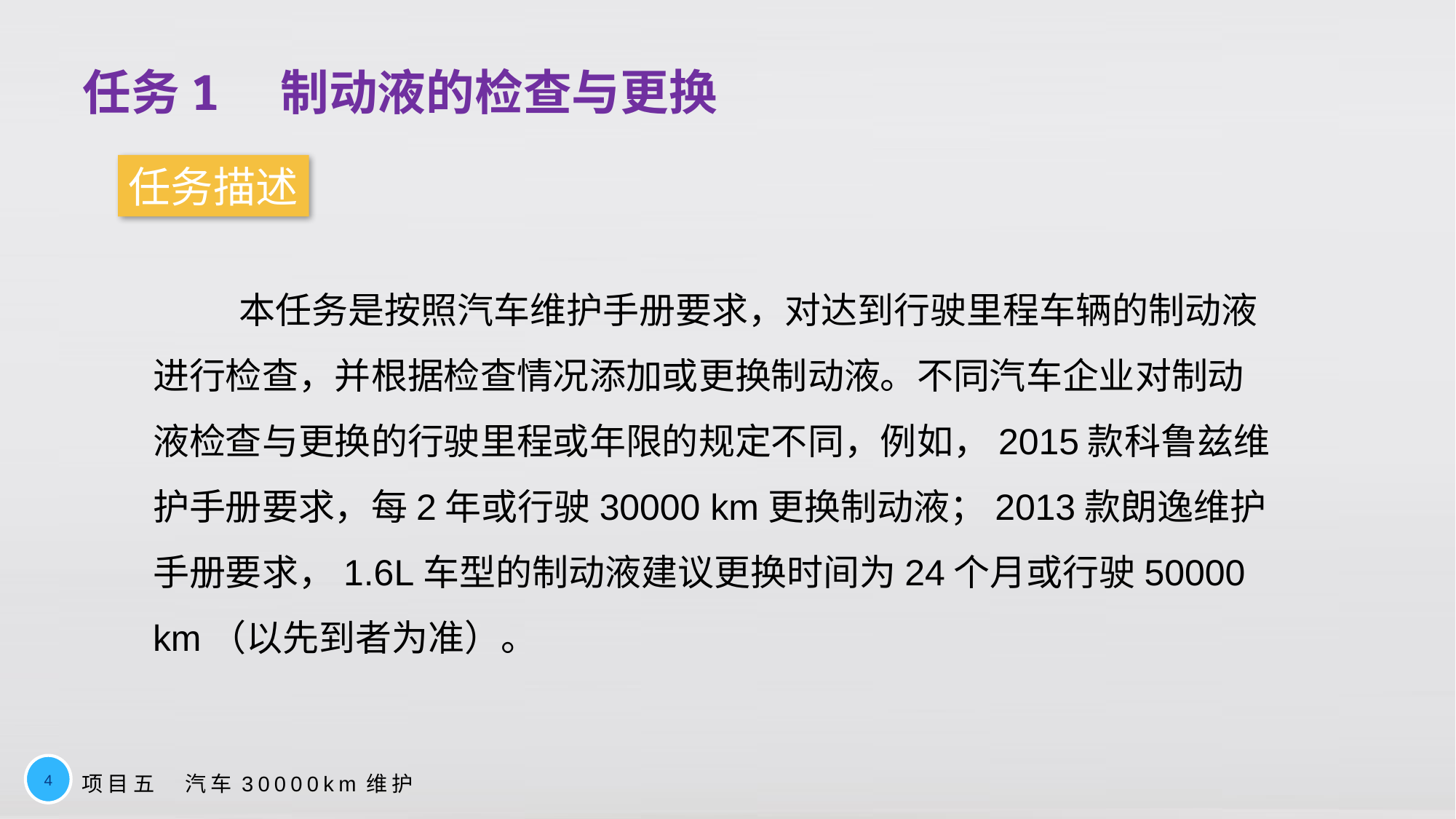

任务1　制动液的检查与更换
任务描述
本任务是按照汽车维护手册要求，对达到行驶里程车辆的制动液进行检查，并根据检查情况添加或更换制动液。不同汽车企业对制动液检查与更换的行驶里程或年限的规定不同，例如，2015款科鲁兹维护手册要求，每2年或行驶30000 km更换制动液；2013款朗逸维护手册要求，1.6L车型的制动液建议更换时间为24个月或行驶50000 km（以先到者为准）。
4